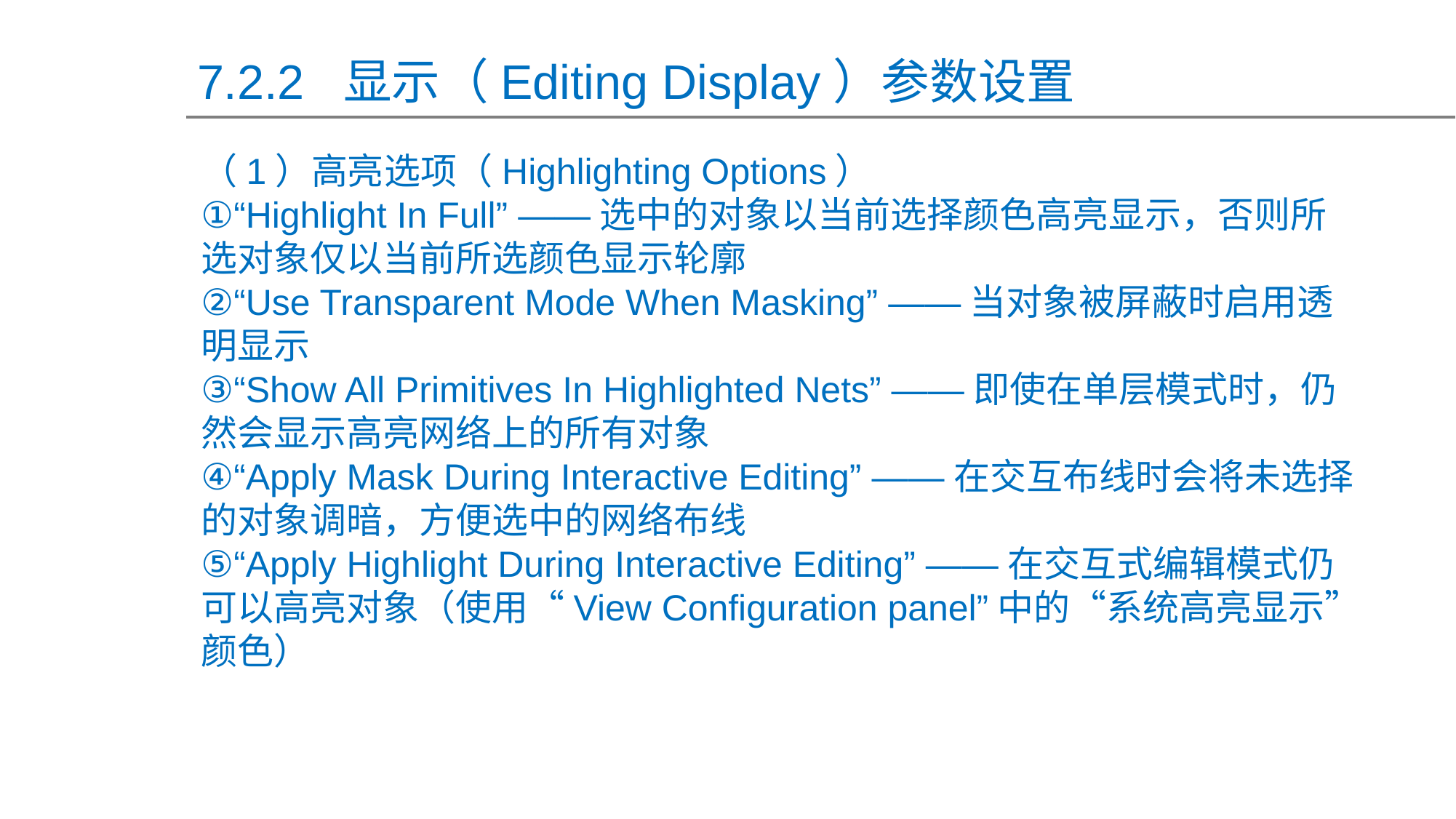

7.2.2  显示（Editing Display）参数设置
（1）高亮选项（Highlighting Options）
①“Highlight In Full” ——选中的对象以当前选择颜色高亮显示，否则所选对象仅以当前所选颜色显示轮廓
②“Use Transparent Mode When Masking” ——当对象被屏蔽时启用透明显示
③“Show All Primitives In Highlighted Nets” ——即使在单层模式时，仍然会显示高亮网络上的所有对象
④“Apply Mask During Interactive Editing” ——在交互布线时会将未选择的对象调暗，方便选中的网络布线
⑤“Apply Highlight During Interactive Editing” ——在交互式编辑模式仍可以高亮对象（使用“View Configuration panel”中的“系统高亮显示”颜色）